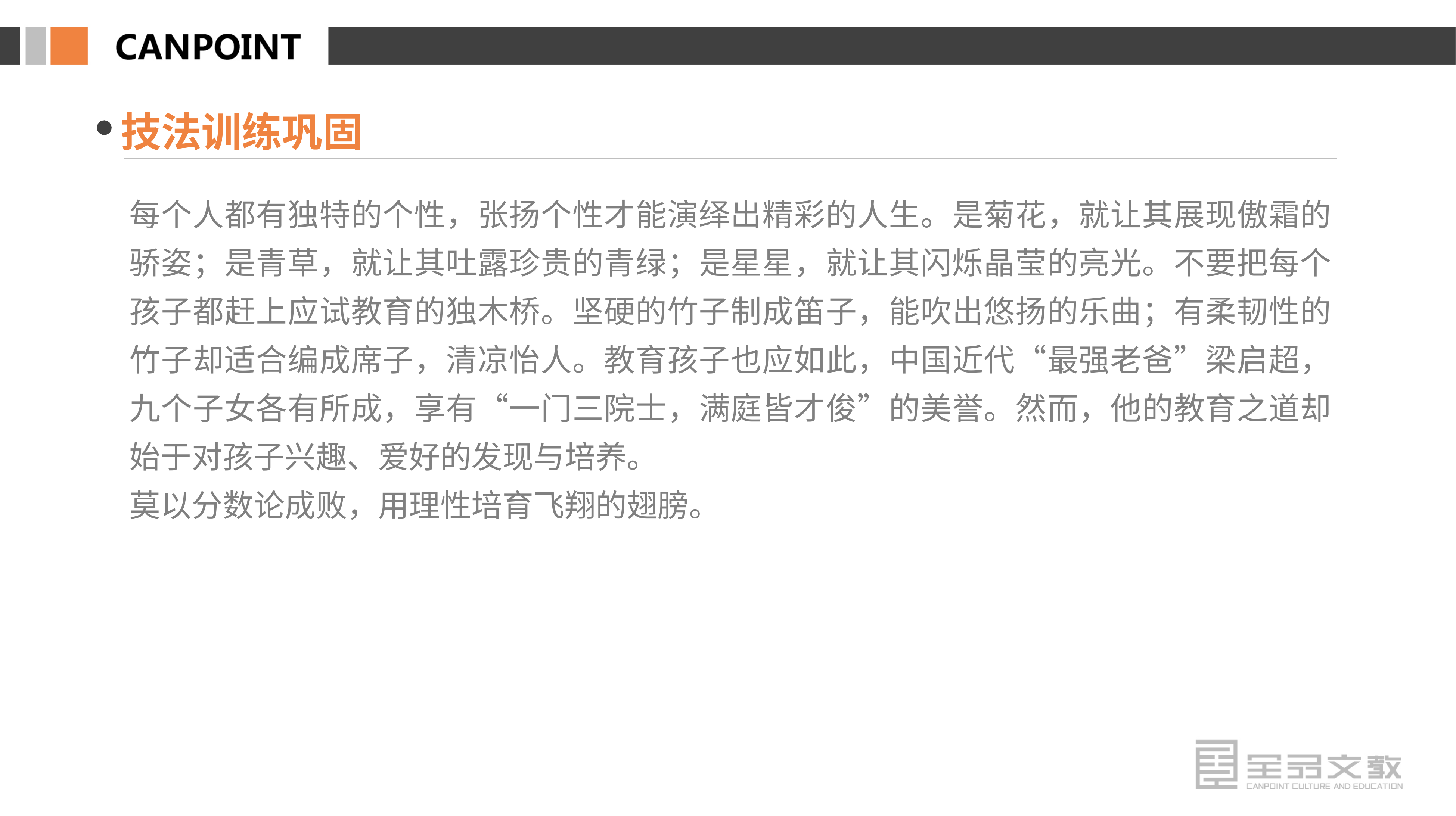

技法训练巩固

每个人都有独特的个性，张扬个性才能演绎出精彩的人生。是菊花，就让其展现傲霜的骄姿；是青草，就让其吐露珍贵的青绿；是星星，就让其闪烁晶莹的亮光。不要把每个孩子都赶上应试教育的独木桥。坚硬的竹子制成笛子，能吹出悠扬的乐曲；有柔韧性的竹子却适合编成席子，清凉怡人。教育孩子也应如此，中国近代“最强老爸”梁启超，九个子女各有所成，享有“一门三院士，满庭皆才俊”的美誉。然而，他的教育之道却始于对孩子兴趣、爱好的发现与培养。
莫以分数论成败，用理性培育飞翔的翅膀。